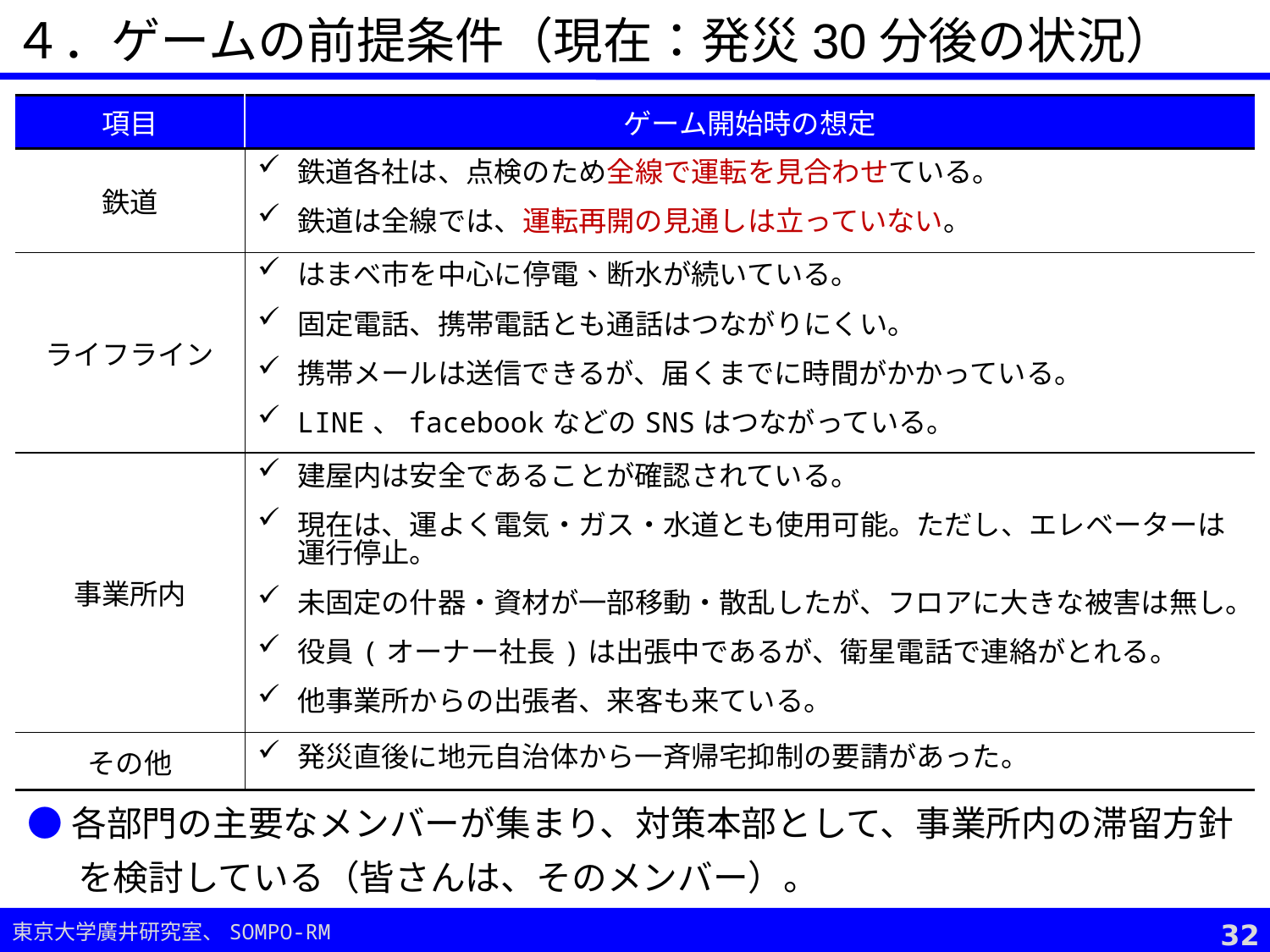

４．ゲームの前提条件（現在：発災30分後の状況）
| 項目 | ゲーム開始時の想定 |
| --- | --- |
| 鉄道 | 鉄道各社は、点検のため全線で運転を見合わせている。 鉄道は全線では、運転再開の見通しは立っていない。 |
| ライフライン | はまべ市を中心に停電、断水が続いている。 固定電話、携帯電話とも通話はつながりにくい。 携帯メールは送信できるが、届くまでに時間がかかっている。 LINE、facebookなどのSNSはつながっている。 |
| 事業所内 | 建屋内は安全であることが確認されている。 現在は、運よく電気・ガス・水道とも使用可能。ただし、エレベーターは運行停止。 未固定の什器・資材が一部移動・散乱したが、フロアに大きな被害は無し。 役員(オーナー社長)は出張中であるが、衛星電話で連絡がとれる。 他事業所からの出張者、来客も来ている。 |
| その他 | 発災直後に地元自治体から一斉帰宅抑制の要請があった。 |
●各部門の主要なメンバーが集まり、対策本部として、事業所内の滞留方針を検討している（皆さんは、そのメンバー）。
32